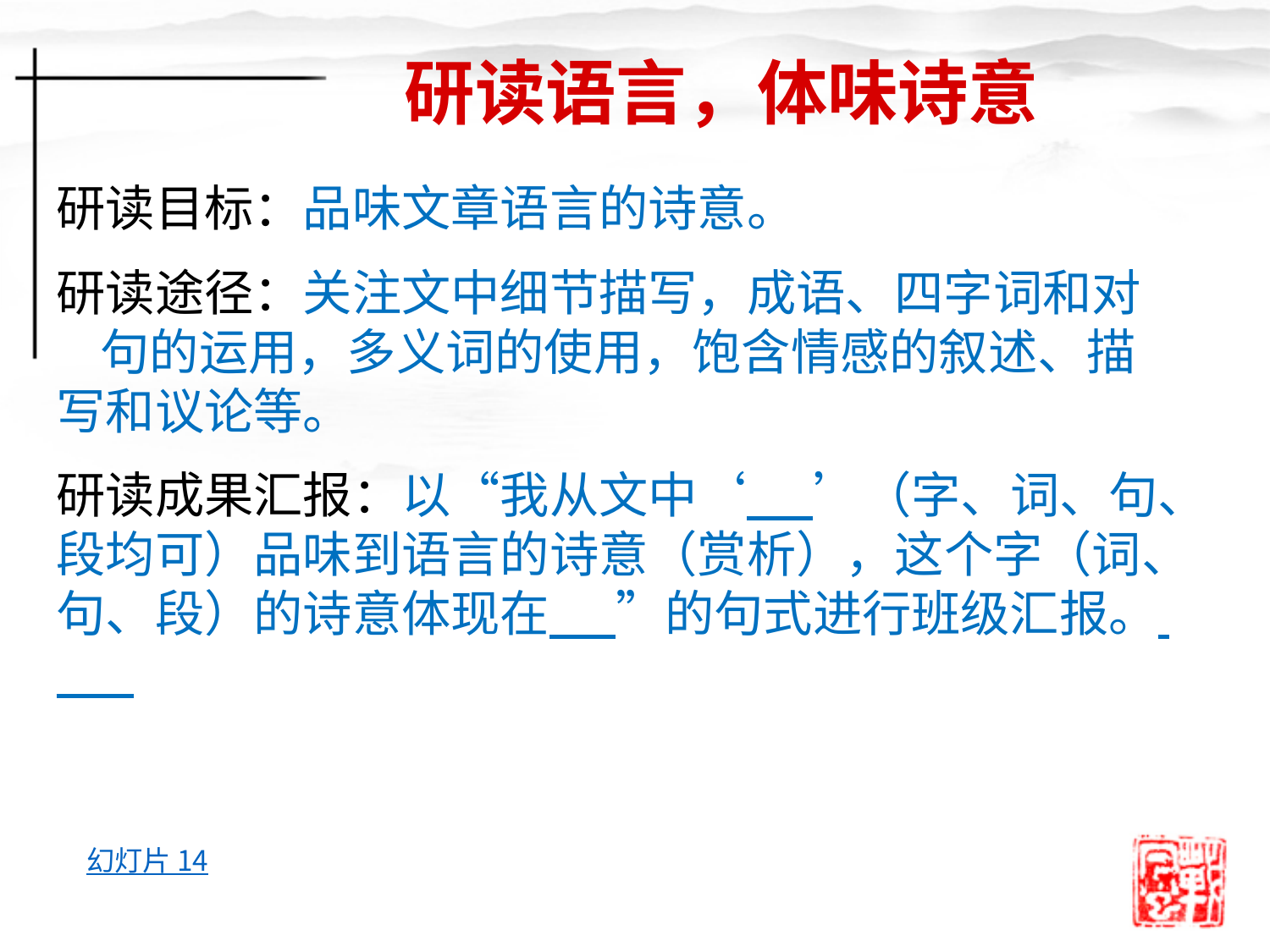

研读语言，体味诗意
研读目标：品味文章语言的诗意。
研读途径：关注文中细节描写，成语、四字词和对       句的运用，多义词的使用，饱含情感的叙述、描写和议论等。
研读成果汇报：以“我从文中‘      ’（字、词、句、段均可）品味到语言的诗意（赏析），这个字（词、句、段）的诗意体现在      ”的句式进行班级汇报。

幻灯片 14